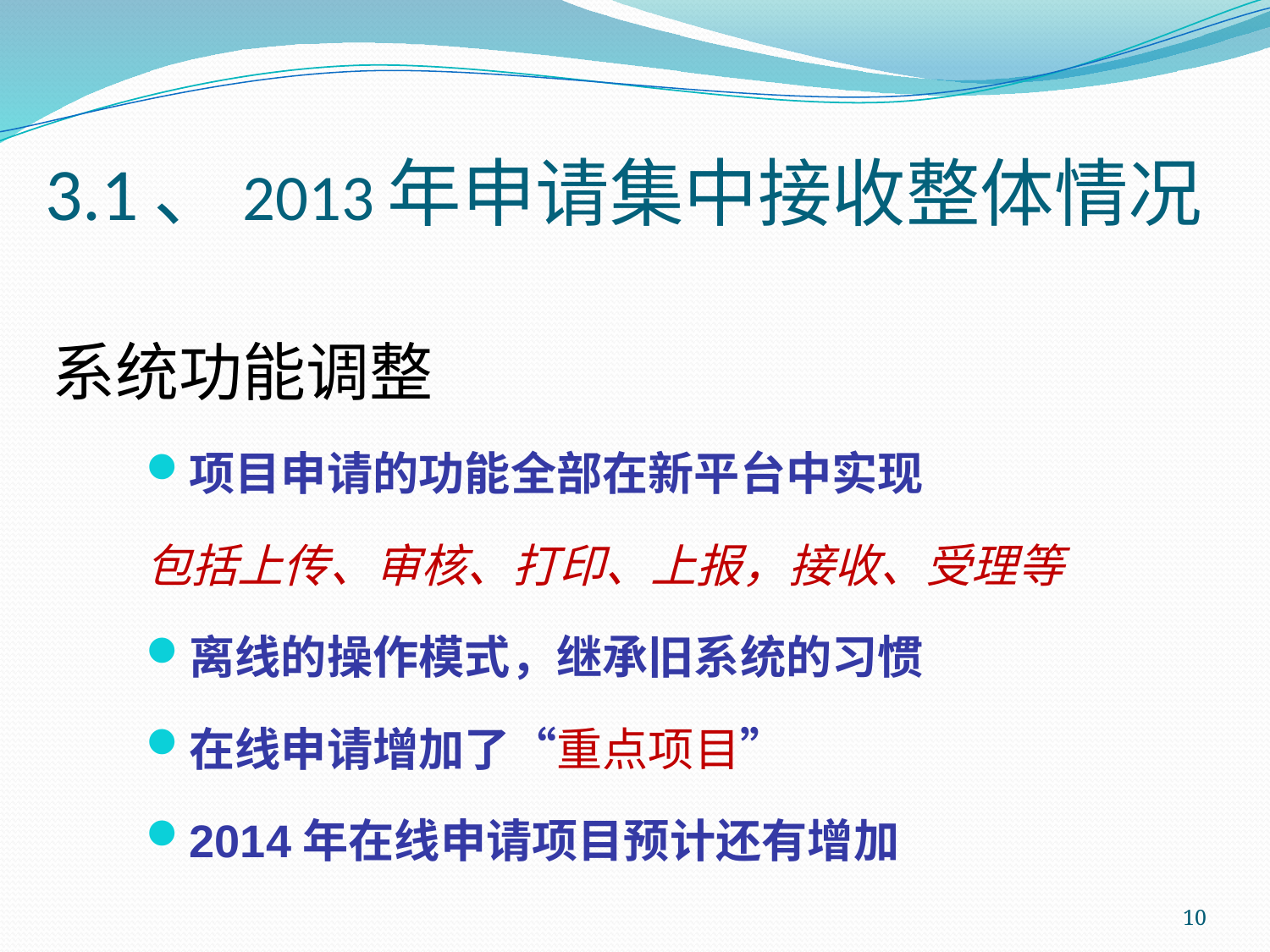

# 3.1、2013年申请集中接收整体情况
系统功能调整
项目申请的功能全部在新平台中实现
包括上传、审核、打印、上报，接收、受理等
离线的操作模式，继承旧系统的习惯
在线申请增加了“重点项目”
2014年在线申请项目预计还有增加

10